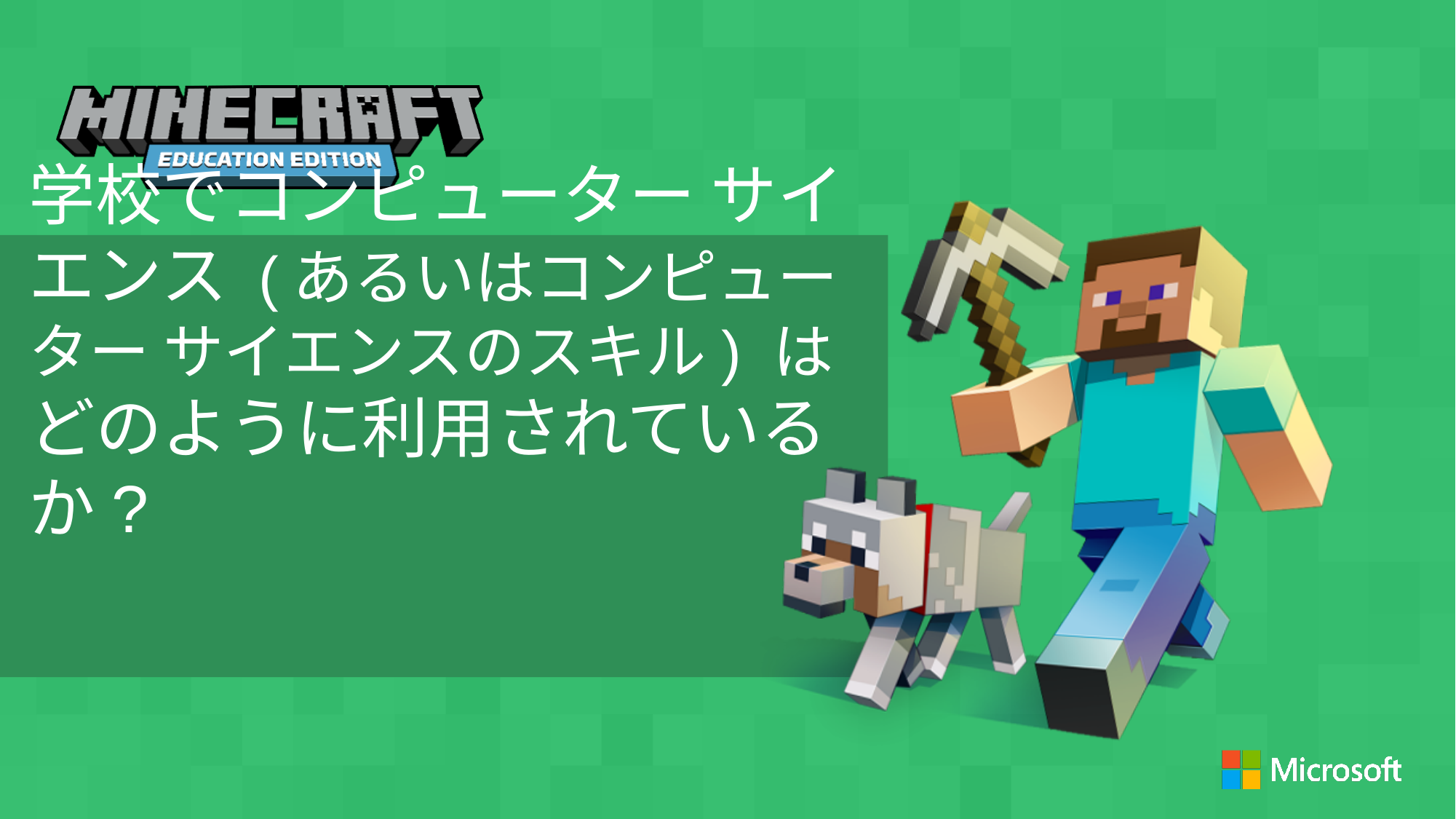

学校でコンピューター サイエンス (あるいはコンピューター サイエンスのスキル) はどのように利用されているか?